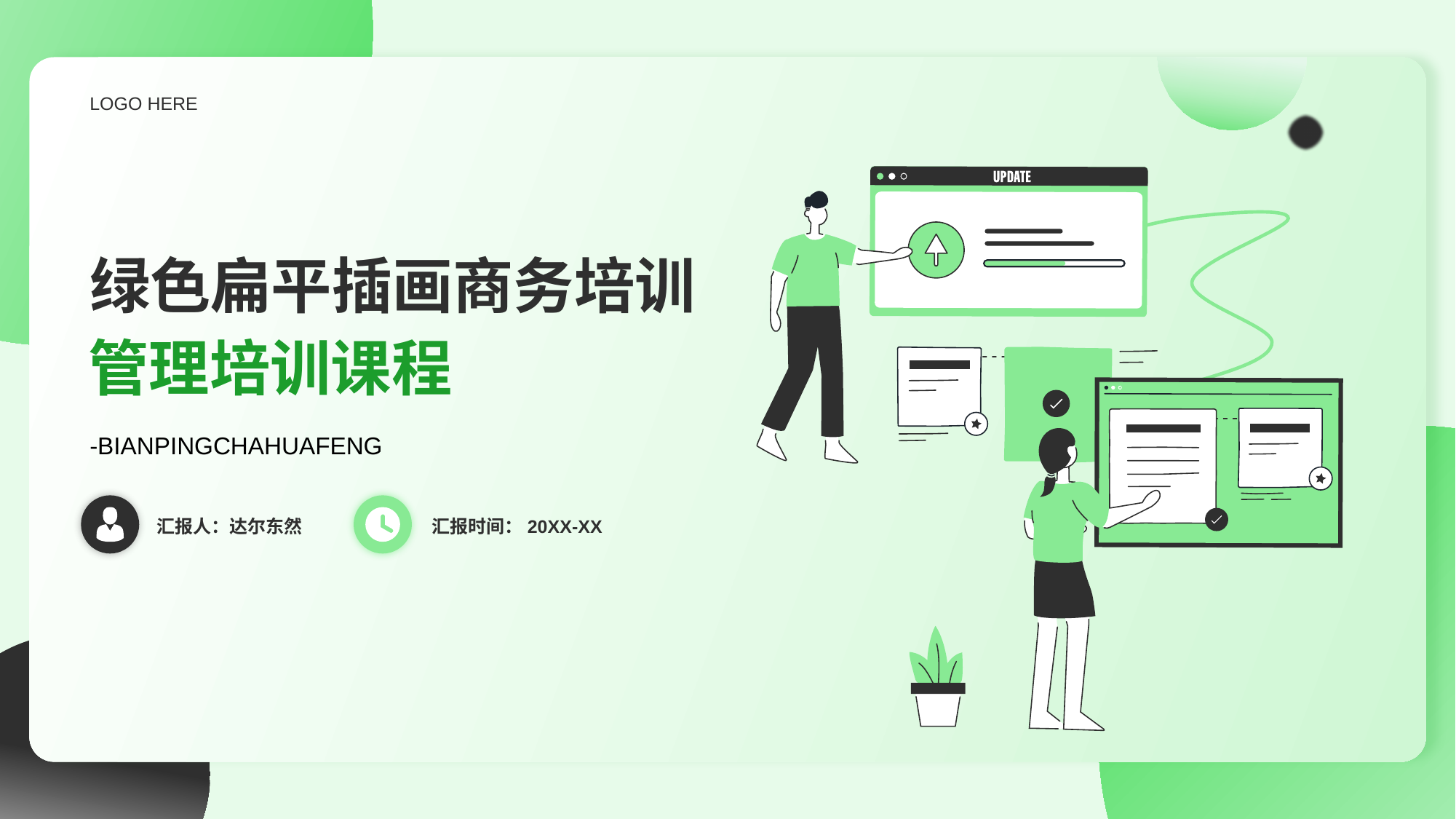

LOGO HERE
# 绿色扁平插画商务培训
管理培训课程
-BIANPINGCHAHUAFENG
汇报人：达尔东然
汇报时间：20XX-XX